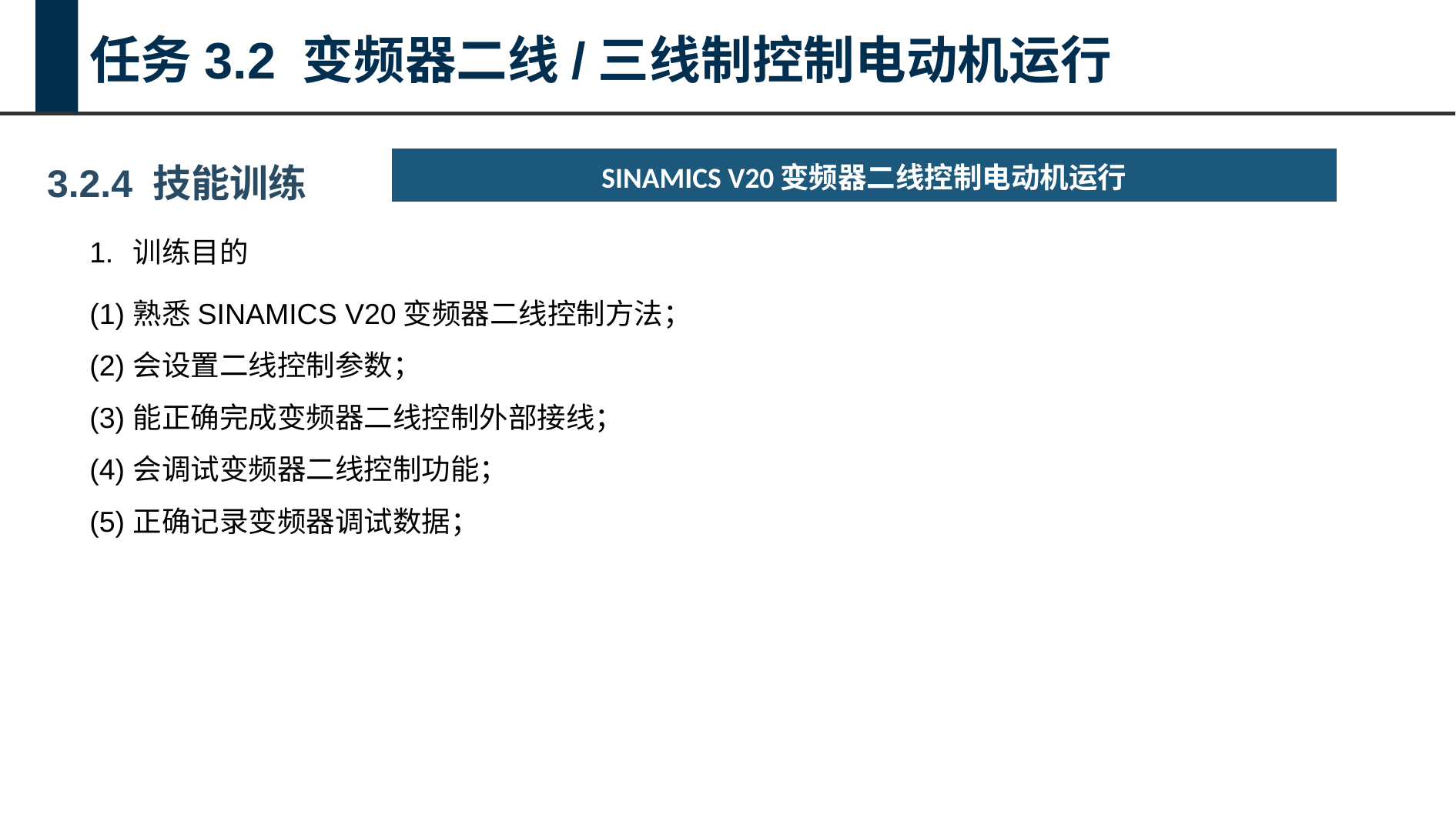

任务3.2 变频器二线/三线制控制电动机运行
3.2.4 技能训练
| SINAMICS V20变频器二线控制电动机运行 |
| --- |
训练目的
熟悉SINAMICS V20变频器二线控制方法；
会设置二线控制参数；
能正确完成变频器二线控制外部接线；
会调试变频器二线控制功能；
正确记录变频器调试数据；